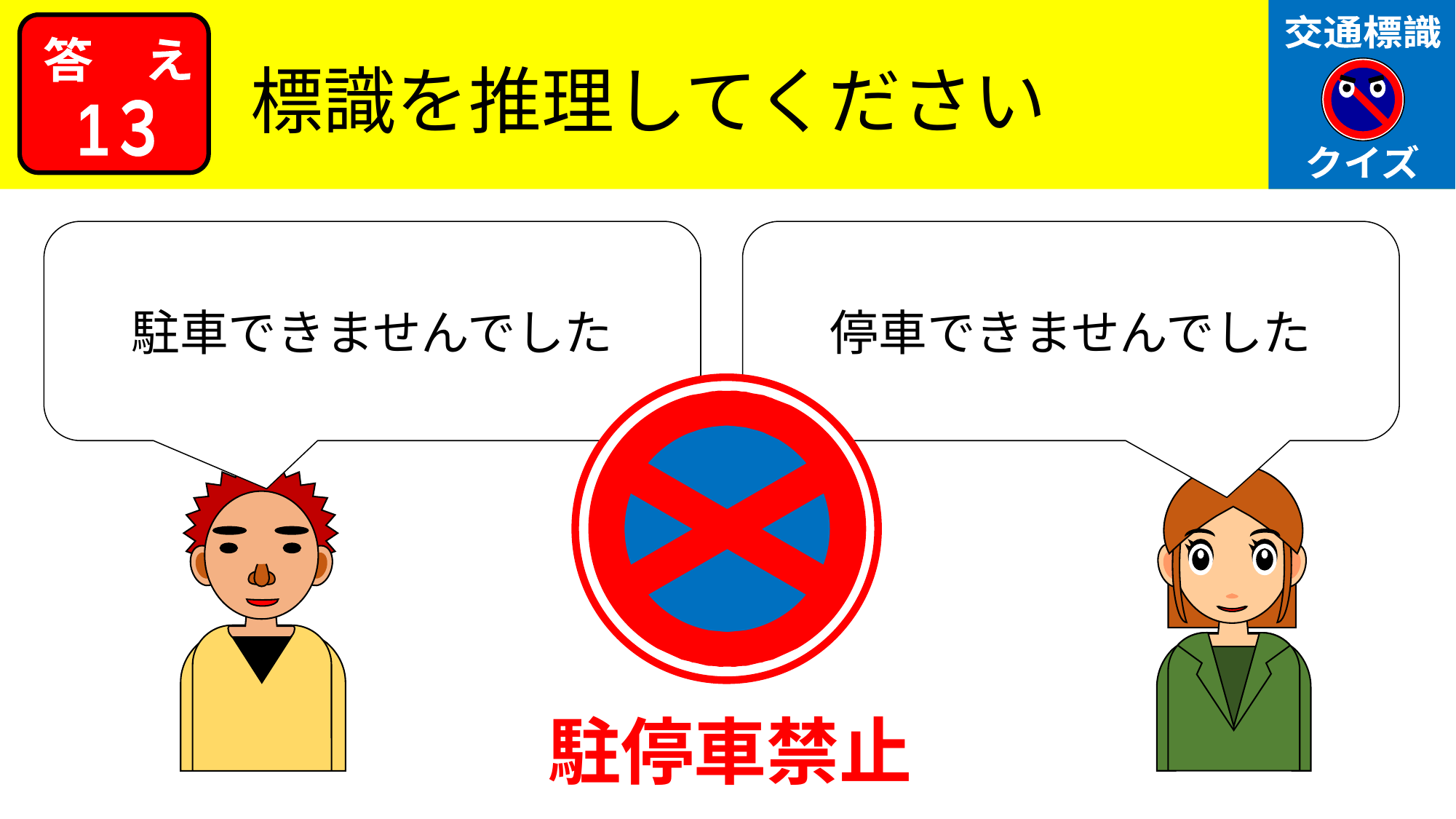

交通標識

クイズ

答　え
標識を推理してください
1３
駐車できませんでした
停車できませんでした

駐停車禁止